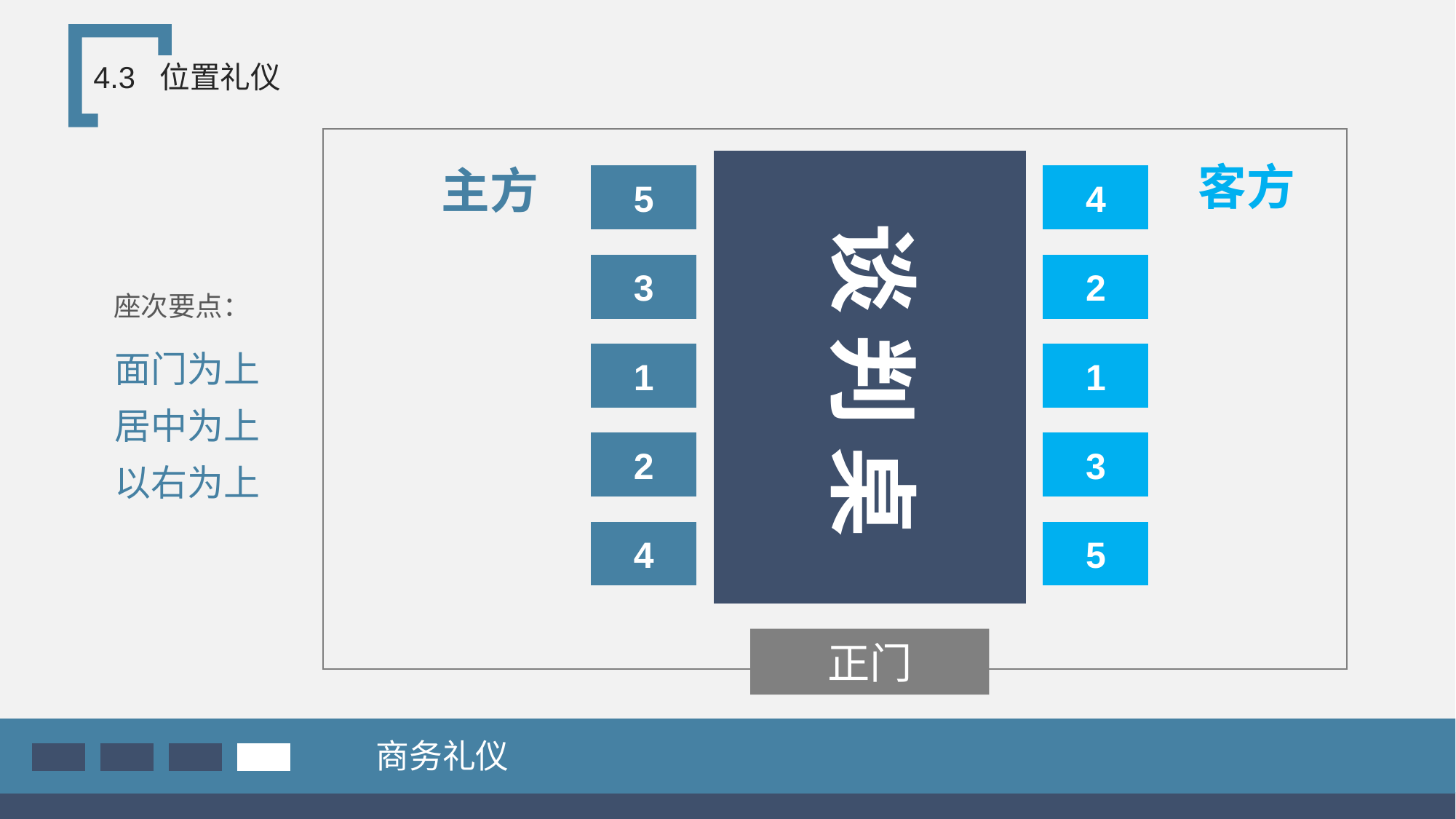

4.3  位置礼仪

客方
主方
4
5
谈 判 桌
2
3
座次要点：
面门为上
居中为上
以右为上
1
1
3
2
5
4
正门